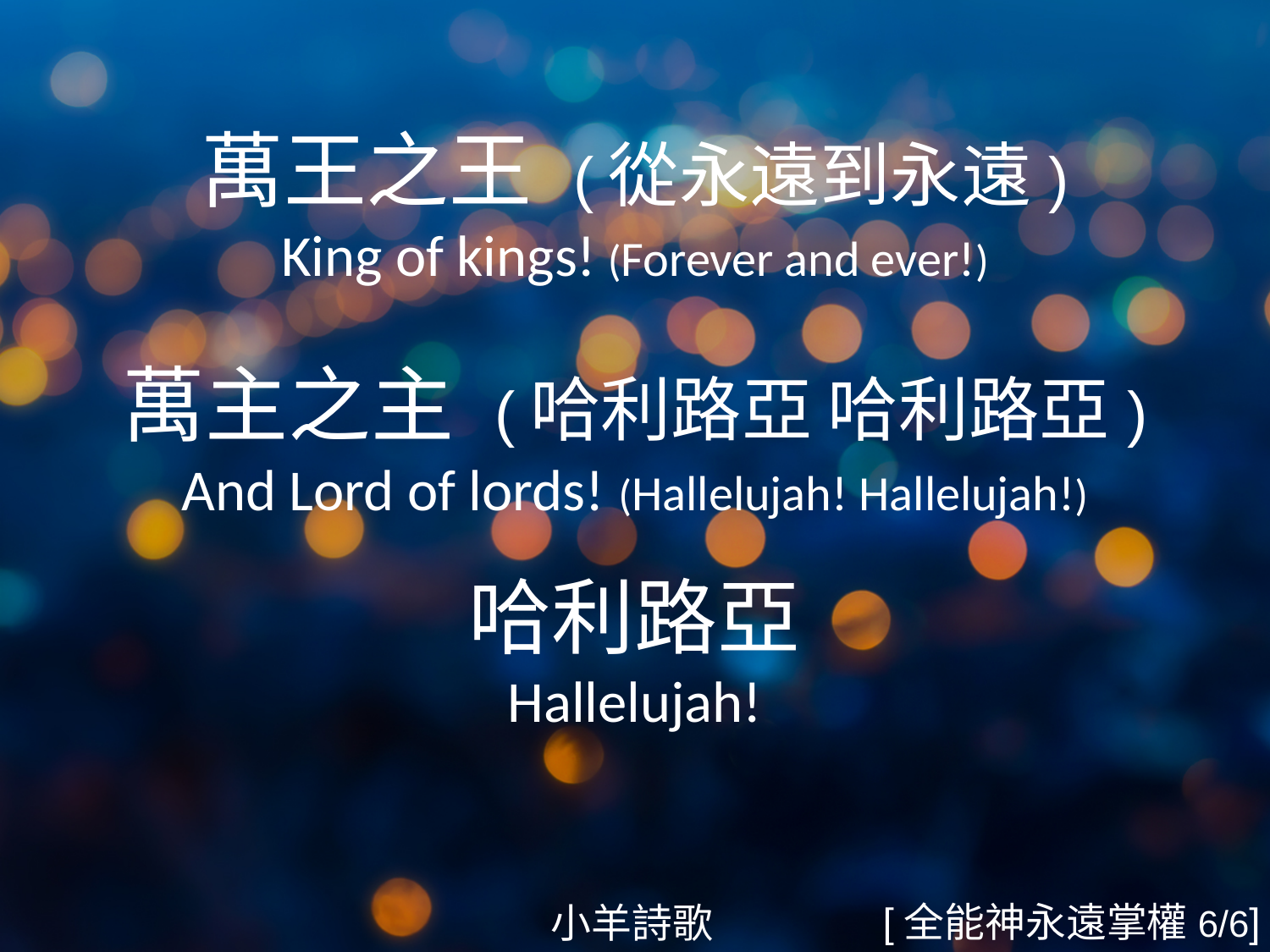

萬王之王 (從永遠到永遠)
King of kings! (Forever and ever!)

萬主之主 (哈利路亞 哈利路亞)
And Lord of lords! (Hallelujah! Hallelujah!)

哈利路亞
Hallelujah!
#

[全能神永遠掌權6/6]
小羊詩歌